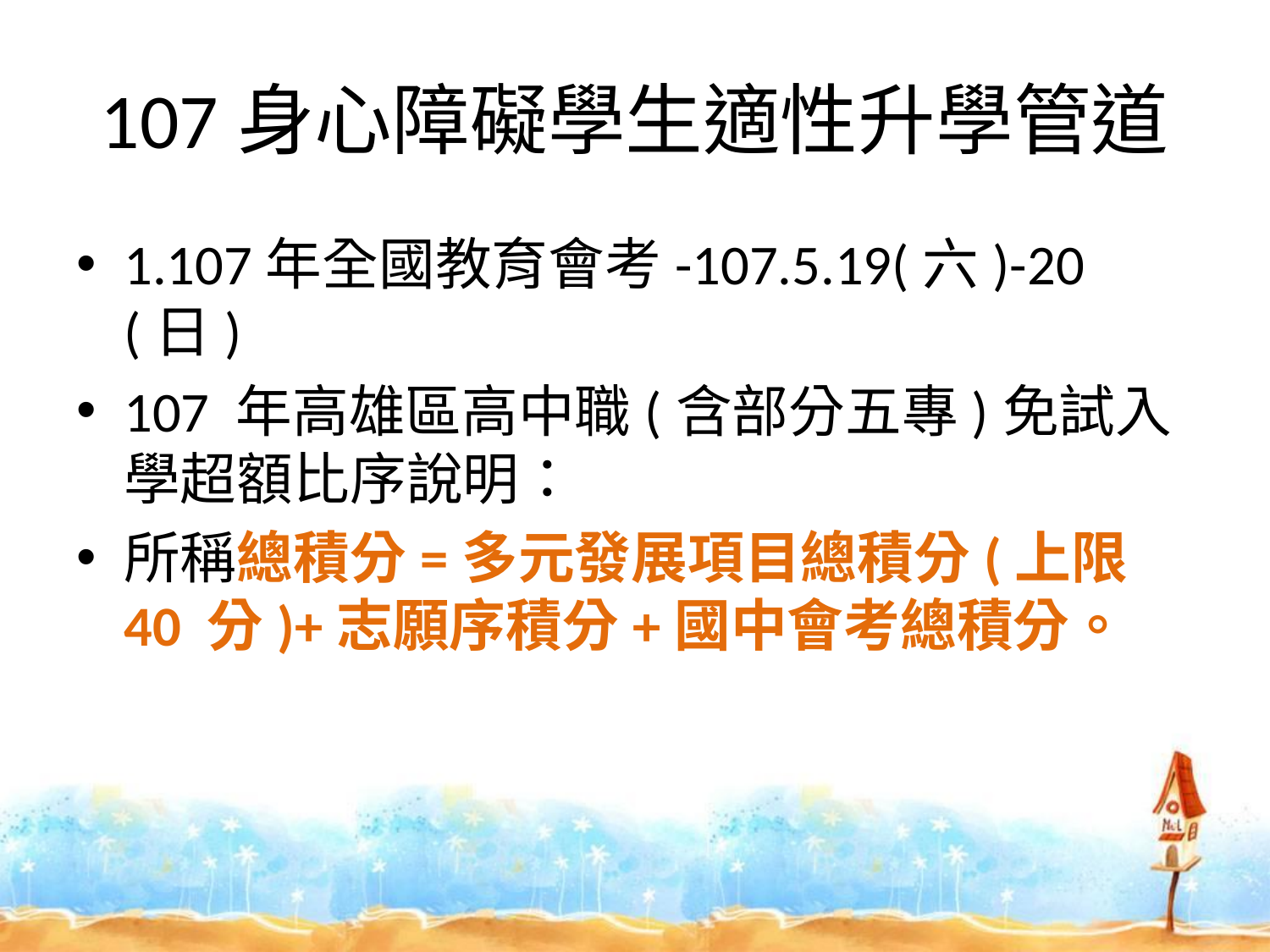

# 107身心障礙學生適性升學管道
1.107年全國教育會考-107.5.19(六)-20(日)
107 年高雄區高中職(含部分五專)免試入學超額比序說明：
所稱總積分=多元發展項目總積分(上限 40 分)+志願序積分+國中會考總積分。